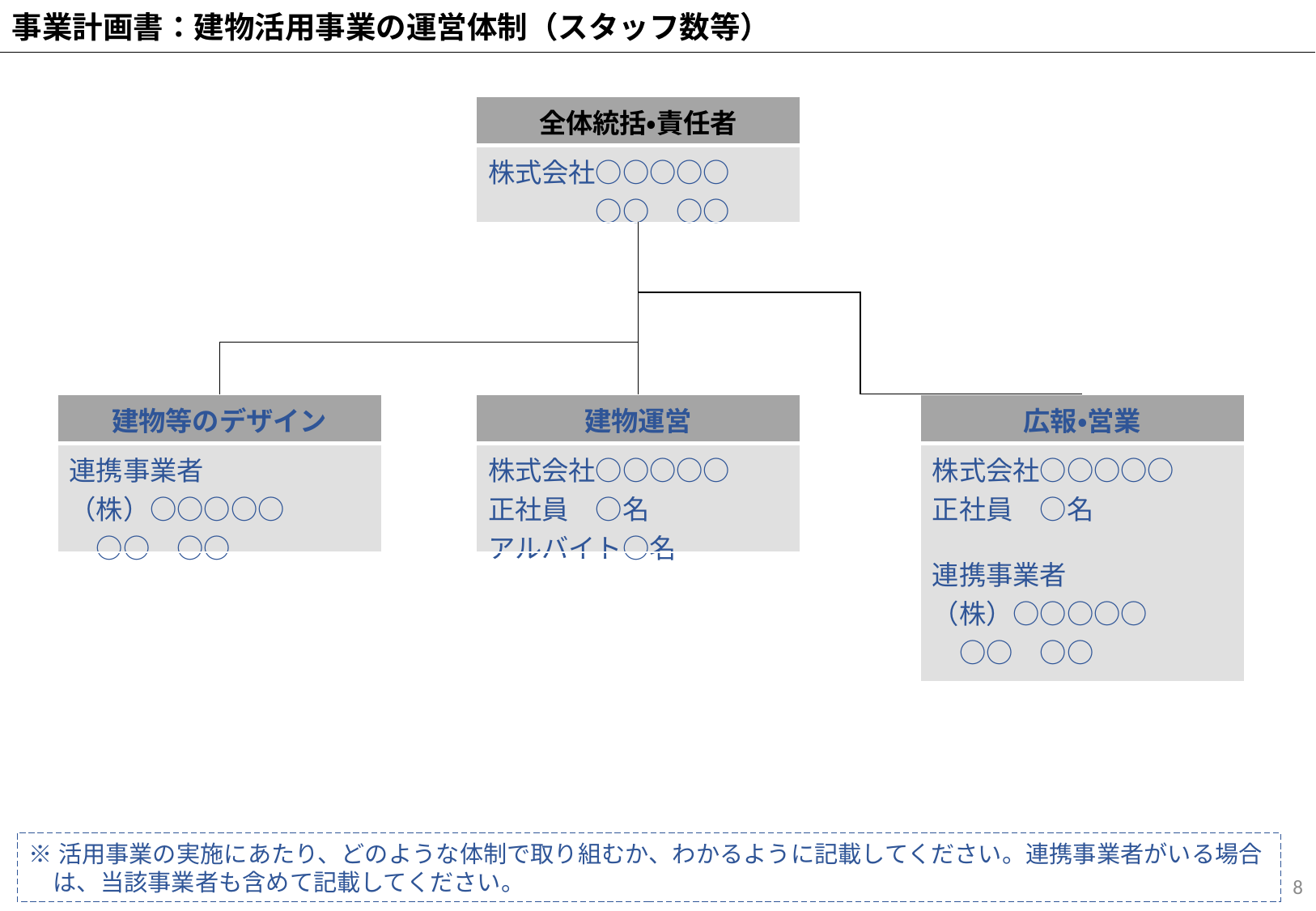

事業計画書：建物活用事業の運営体制（スタッフ数等）
| 全体統括・責任者 |
| --- |
| 株式会社○○○○○ 　　　　○○　○○ |
| 建物等のデザイン |
| --- |
| 連携事業者 （株）○○○○○ 　○○　○○ |
| 建物運営 |
| --- |
| 株式会社○○○○○ 正社員　○名 アルバイト○名 |
| 広報・営業 |
| --- |
| 株式会社○○○○○ 正社員　○名 連携事業者 （株）○○○○○ 　○○　○○ |
※活用事業の実施にあたり、どのような体制で取り組むか、わかるように記載してください。連携事業者がいる場合は、当該事業者も含めて記載してください。
8